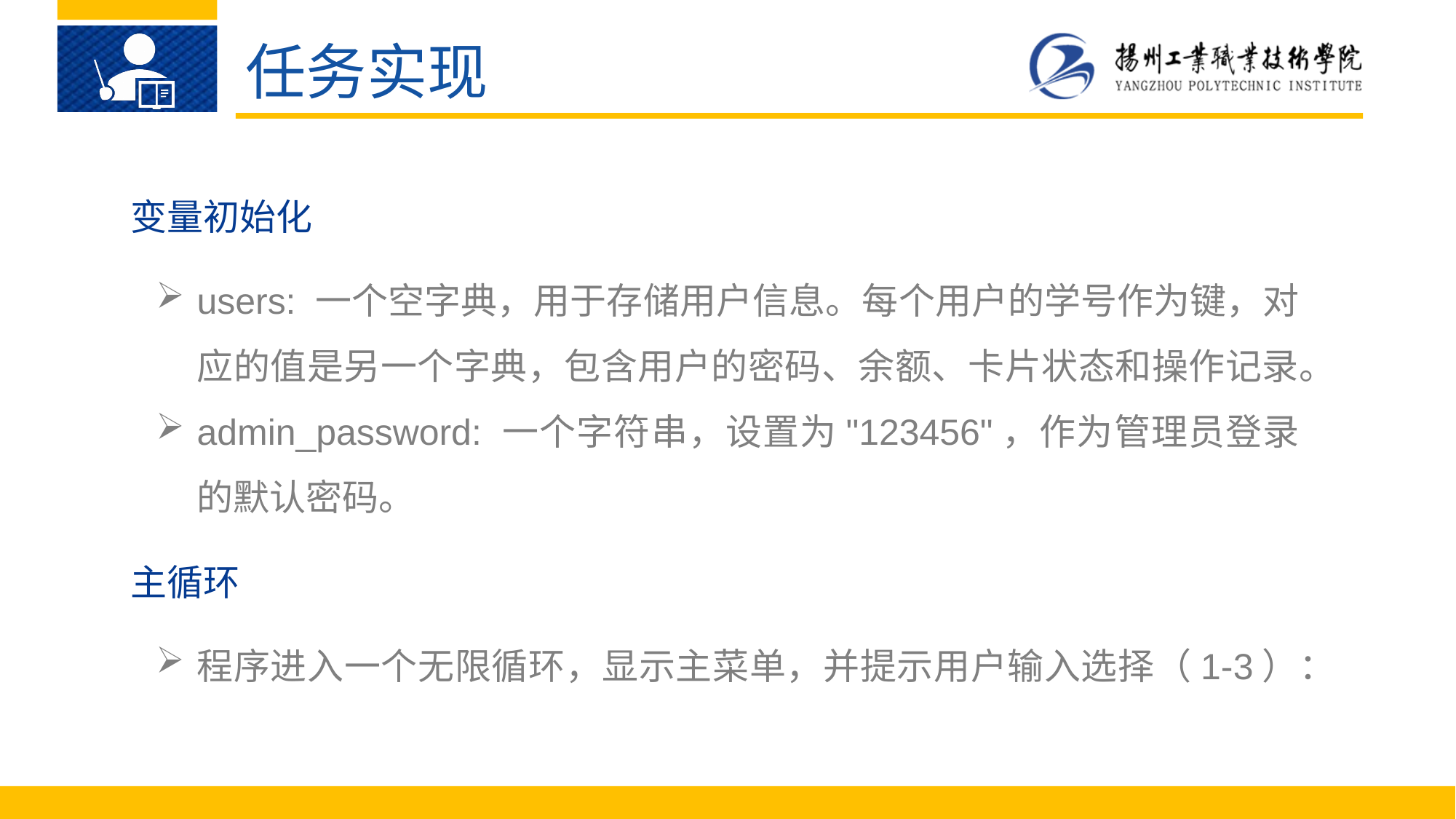

任务实现
变量初始化
users: 一个空字典，用于存储用户信息。每个用户的学号作为键，对应的值是另一个字典，包含用户的密码、余额、卡片状态和操作记录。
admin_password: 一个字符串，设置为"123456"，作为管理员登录的默认密码。
主循环
程序进入一个无限循环，显示主菜单，并提示用户输入选择（1-3）：